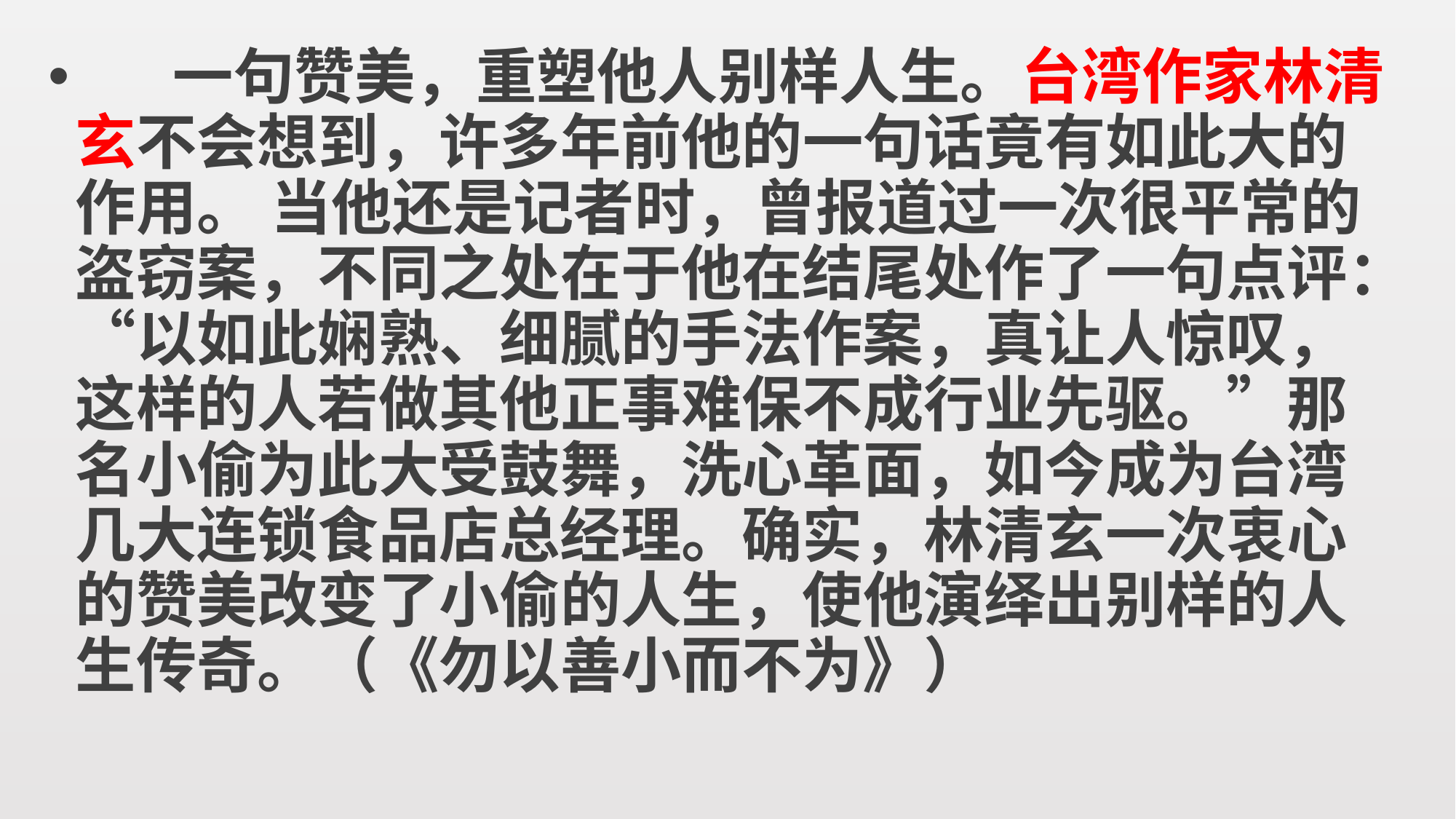

一句赞美，重塑他人别样人生。台湾作家林清玄不会想到，许多年前他的一句话竟有如此大的作用。 当他还是记者时，曾报道过一次很平常的盗窃案，不同之处在于他在结尾处作了一句点评：“以如此娴熟、细腻的手法作案，真让人惊叹，这样的人若做其他正事难保不成行业先驱。”那名小偷为此大受鼓舞，洗心革面，如今成为台湾 几大连锁食品店总经理。确实，林清玄一次衷心的赞美改变了小偷的人生，使他演绎出别样的人生传奇。（《勿以善小而不为》）